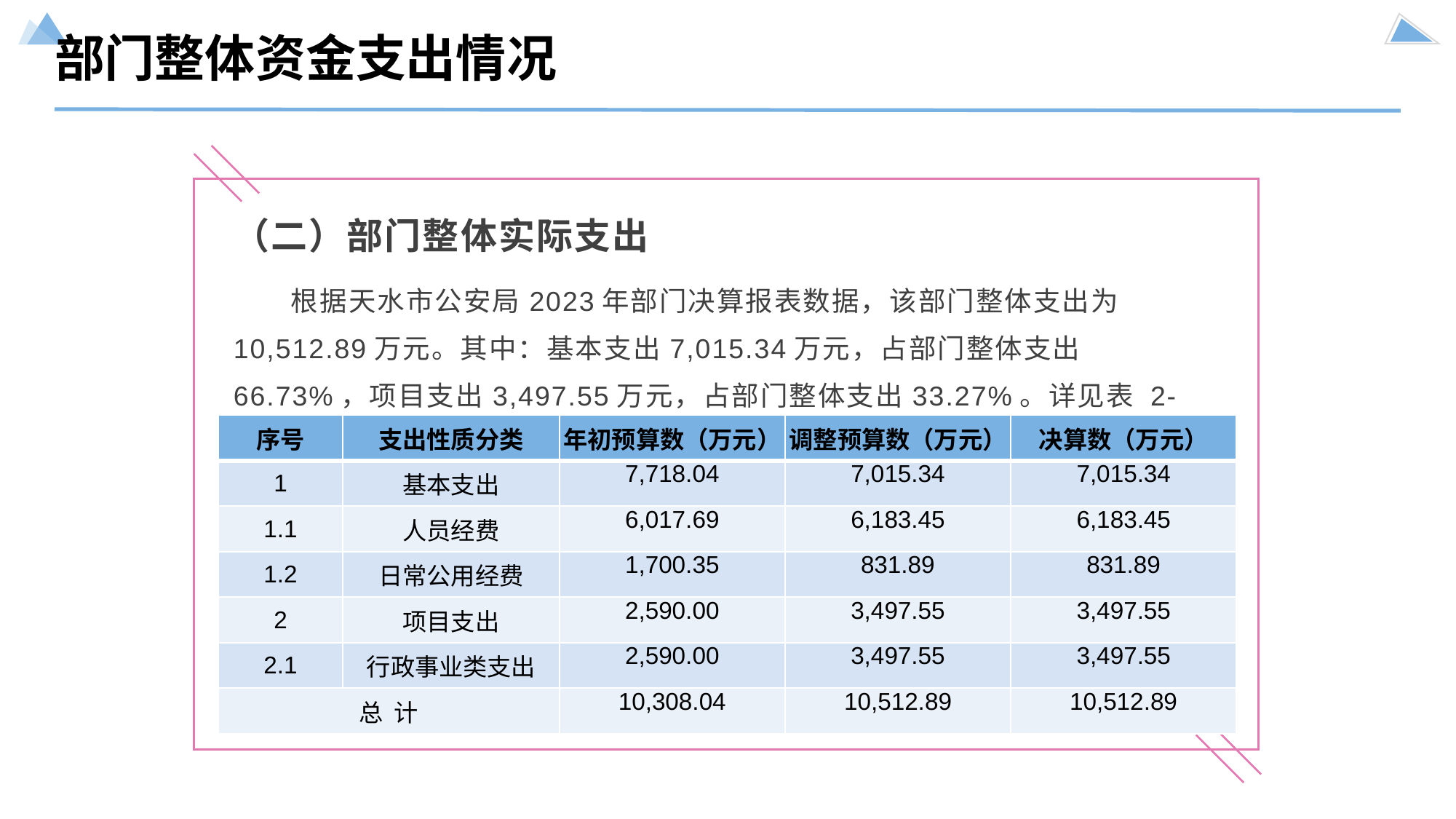

部门整体资金支出情况

（二）部门整体实际支出
根据天水市公安局2023年部门决算报表数据，该部门整体支出为10,512.89万元。其中：基本支出7,015.34万元，占部门整体支出66.73%，项目支出3,497.55万元，占部门整体支出33.27%。详见表 2-1：
表2-1 天水市公安局2023年度调整后部门预算支出明细

| 序号 | 支出性质分类 | 年初预算数（万元） | 调整预算数（万元） | 决算数（万元） |
| --- | --- | --- | --- | --- |
| 1 | 基本支出 | 7,718.04 | 7,015.34 | 7,015.34 |
| 1.1 | 人员经费 | 6,017.69 | 6,183.45 | 6,183.45 |
| 1.2 | 日常公用经费 | 1,700.35 | 831.89 | 831.89 |
| 2 | 项目支出 | 2,590.00 | 3,497.55 | 3,497.55 |
| 2.1 | 行政事业类支出 | 2,590.00 | 3,497.55 | 3,497.55 |
| 总 计 |  | 10,308.04 | 10,512.89 | 10,512.89 |